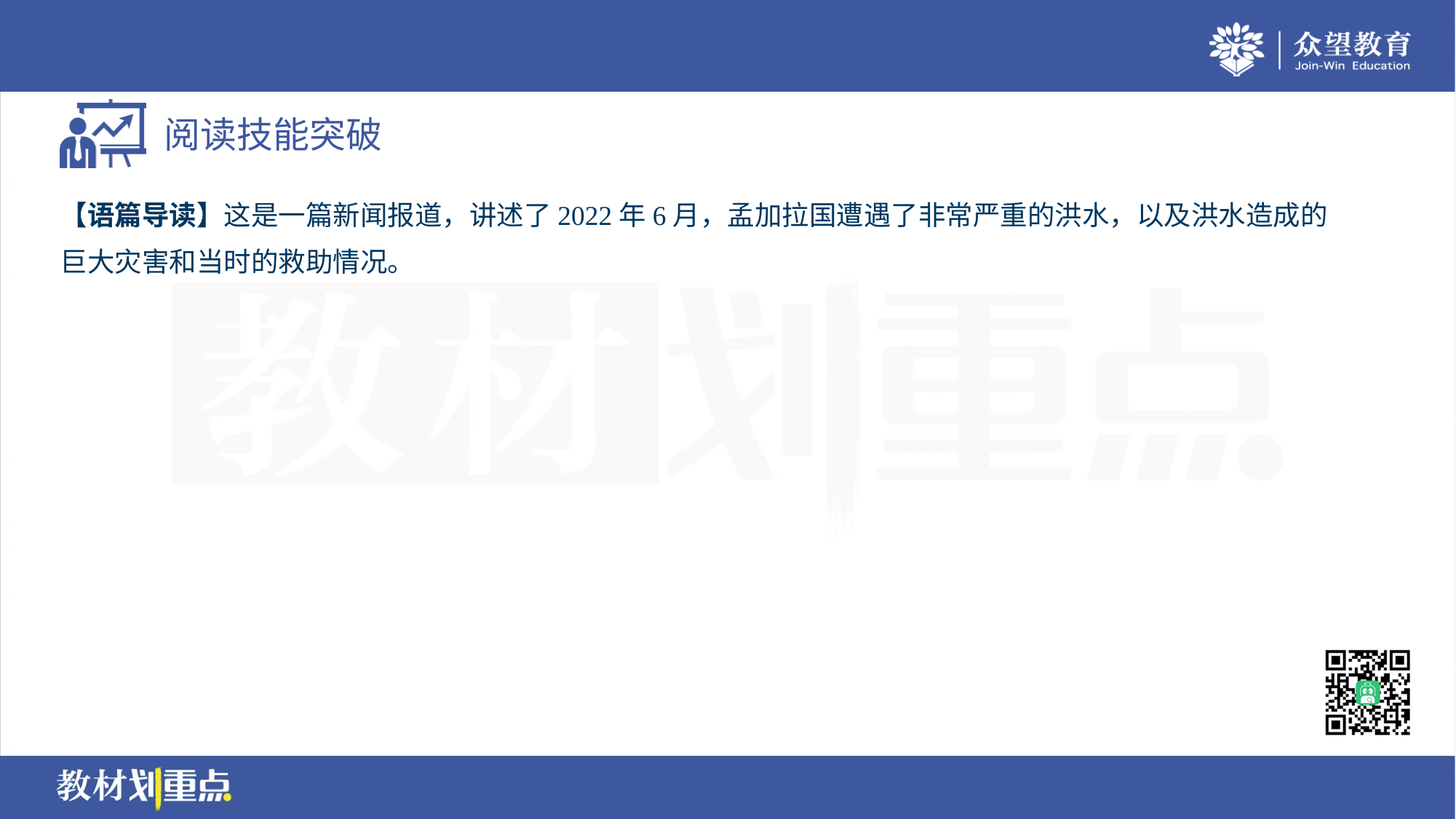

【语篇导读】这是一篇新闻报道，讲述了2022年6月，孟加拉国遭遇了非常严重的洪水，以及洪水造成的
巨大灾害和当时的救助情况。